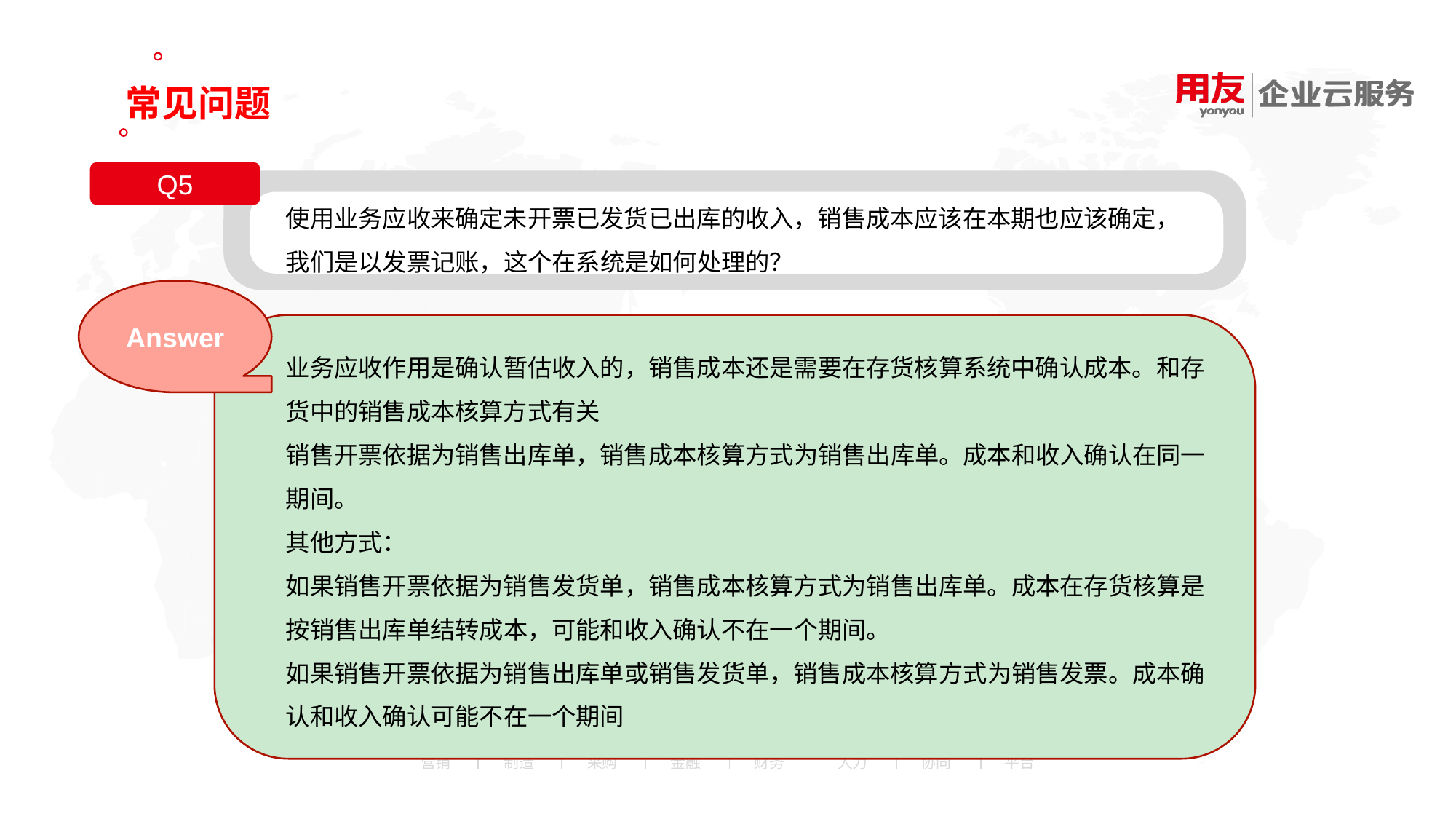

常见问题

Q5

使用业务应收来确定未开票已发货已出库的收入，销售成本应该在本期也应该确定，我们是以发票记账，这个在系统是如何处理的？

Answer

业务应收作用是确认暂估收入的，销售成本还是需要在存货核算系统中确认成本。和存货中的销售成本核算方式有关
销售开票依据为销售出库单，销售成本核算方式为销售出库单。成本和收入确认在同一期间。
其他方式：
如果销售开票依据为销售发货单，销售成本核算方式为销售出库单。成本在存货核算是按销售出库单结转成本，可能和收入确认不在一个期间。
如果销售开票依据为销售出库单或销售发货单，销售成本核算方式为销售发票。成本确认和收入确认可能不在一个期间